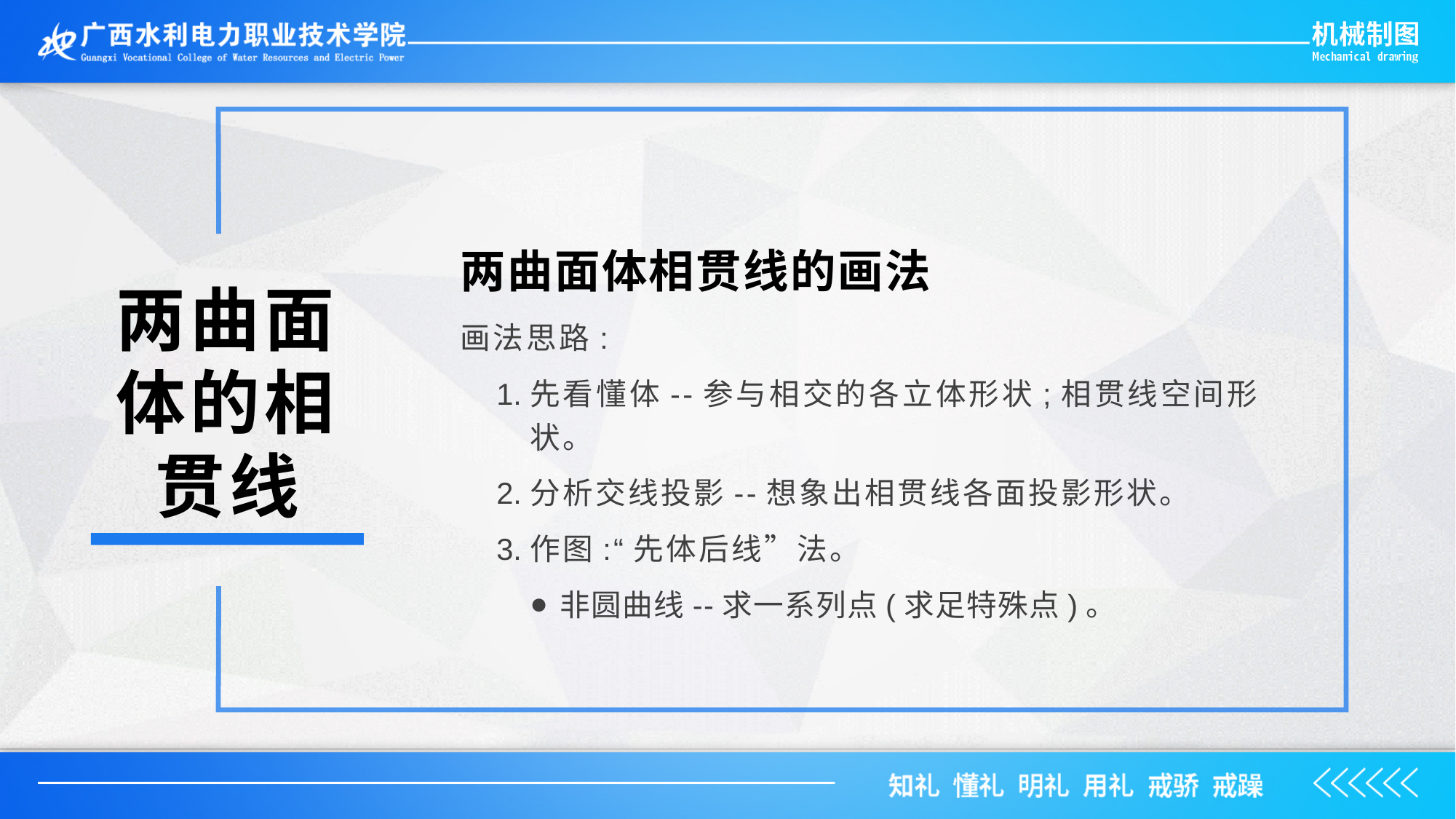

两曲面体相贯线的画法
两曲面体的相贯线
画法思路:
先看懂体--参与相交的各立体形状;相贯线空间形状。
分析交线投影--想象出相贯线各面投影形状。
作图:“先体后线”法。
非圆曲线--求一系列点(求足特殊点)。